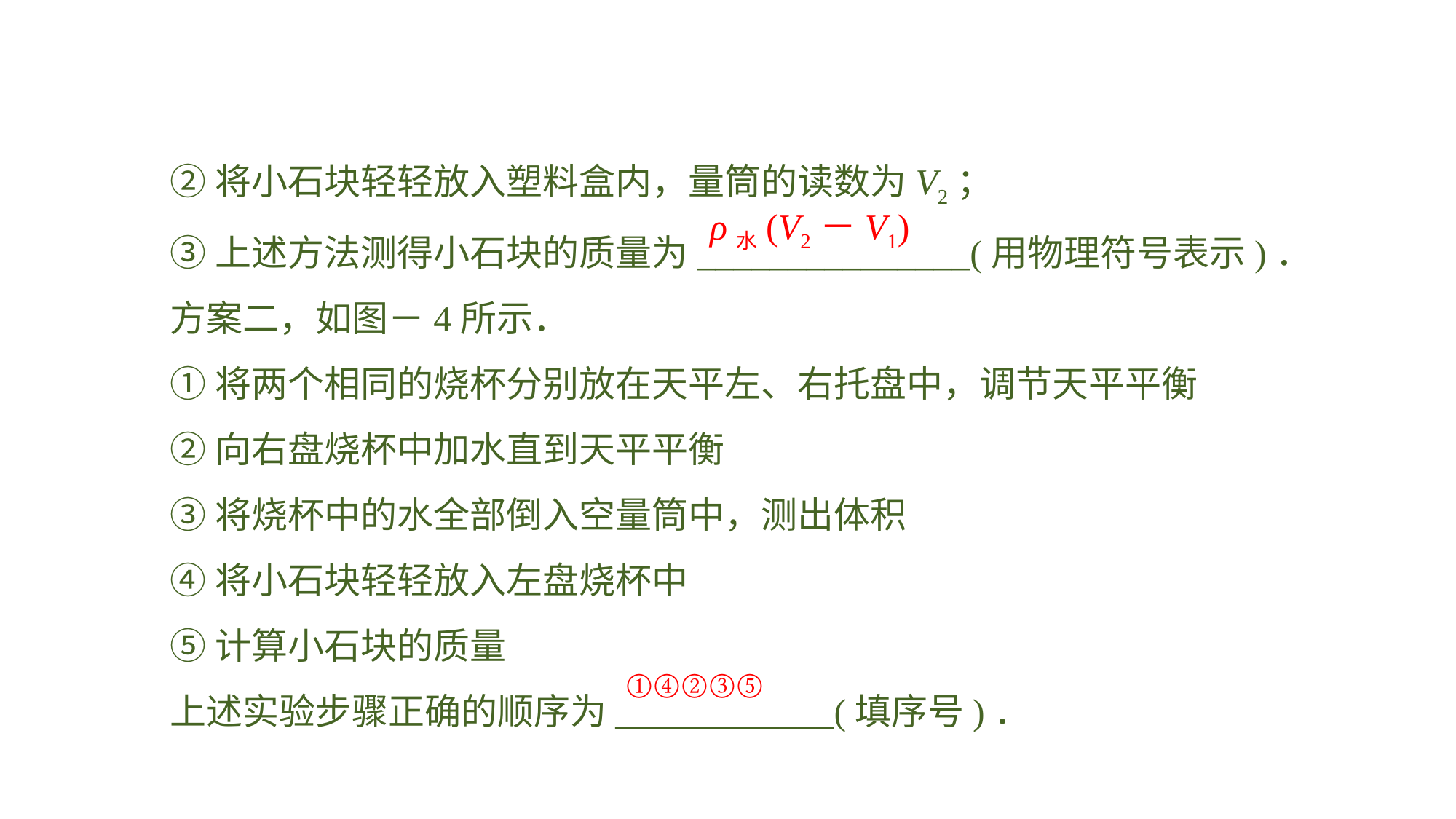

②将小石块轻轻放入塑料盒内，量筒的读数为V2；
③上述方法测得小石块的质量为_______________(用物理符号表示)．方案二，如图－4所示．①将两个相同的烧杯分别放在天平左、右托盘中，调节天平平衡②向右盘烧杯中加水直到天平平衡③将烧杯中的水全部倒入空量筒中，测出体积④将小石块轻轻放入左盘烧杯中⑤计算小石块的质量上述实验步骤正确的顺序为____________(填序号)．
ρ水(V2－V1)
①④②③⑤